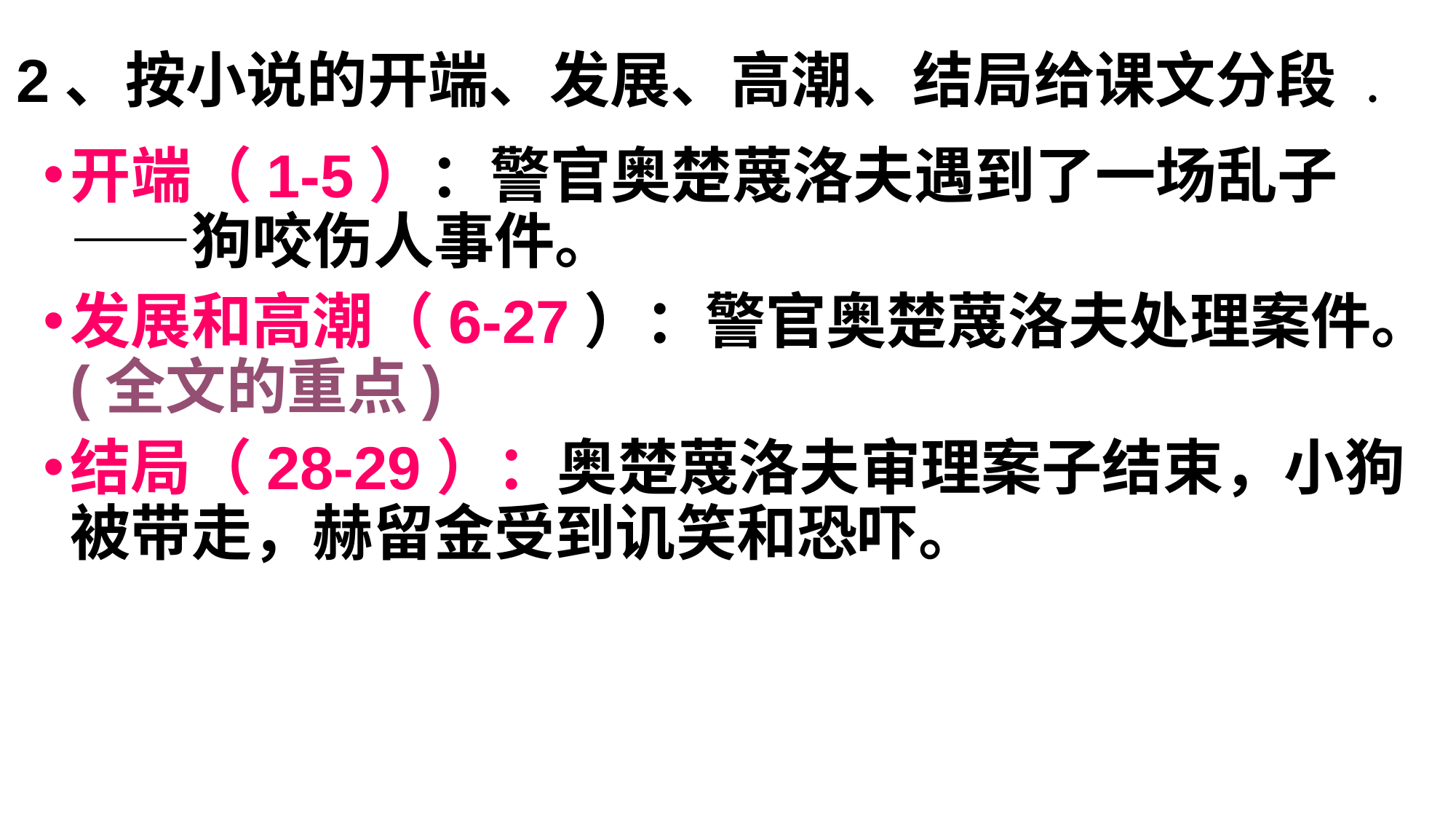

# 2、按小说的开端、发展、高潮、结局给课文分段 .
开端（1-5）：警官奥楚蔑洛夫遇到了一场乱子——狗咬伤人事件。
发展和高潮（6-27）：警官奥楚蔑洛夫处理案件。(全文的重点)
结局（28-29）：奥楚蔑洛夫审理案子结束，小狗被带走，赫留金受到讥笑和恐吓。